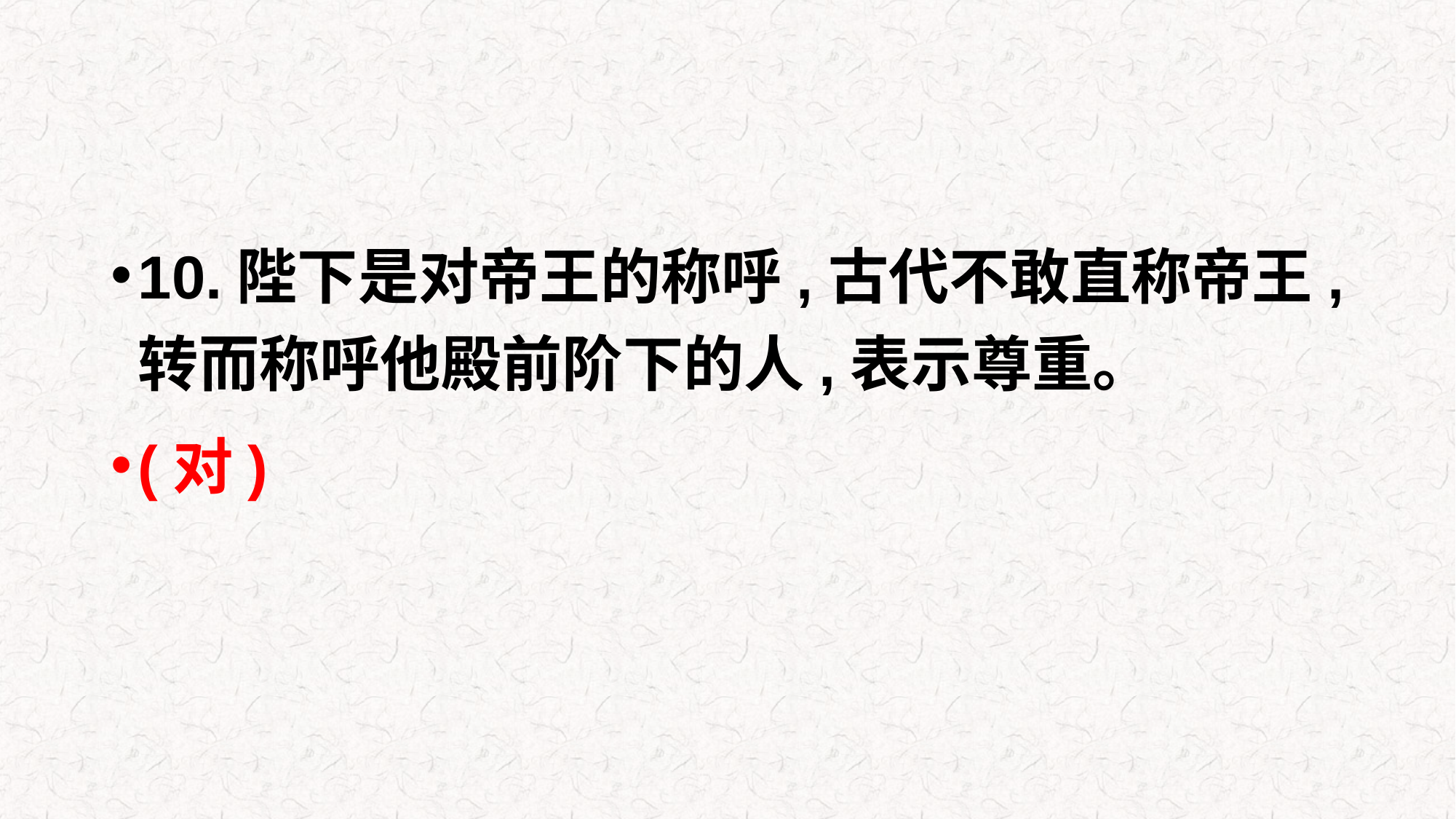

#
10.陛下是对帝王的称呼,古代不敢直称帝王,转而称呼他殿前阶下的人,表示尊重。
(对)